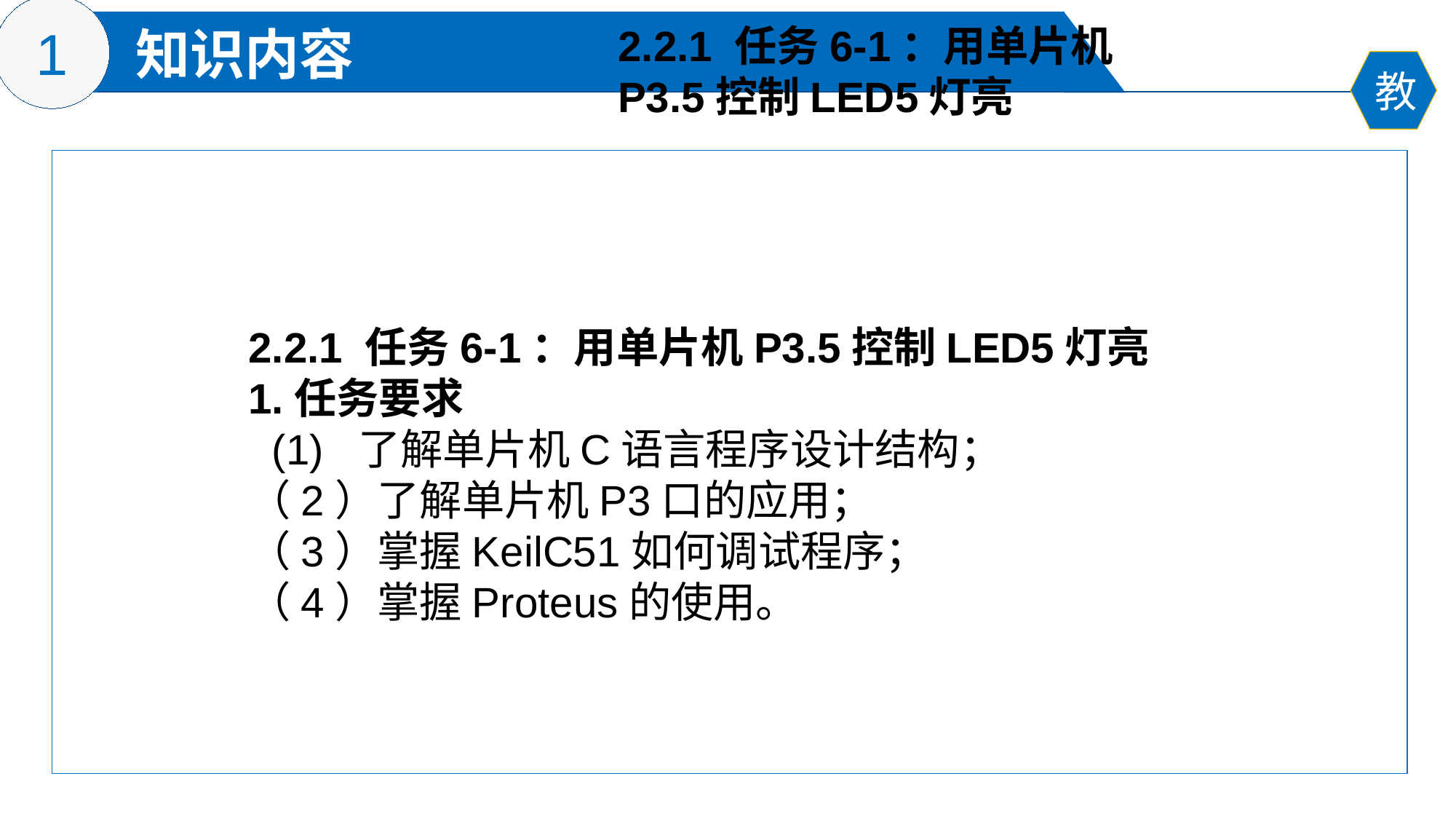

2.2.1 任务6-1：用单片机P3.5控制LED5灯亮
2.2.1 任务6-1：用单片机P3.5控制LED5灯亮
1.任务要求
  (1)  了解单片机C语言程序设计结构；
（2）了解单片机P3口的应用；
（3）掌握KeilC51如何调试程序；
（4）掌握Proteus的使用。